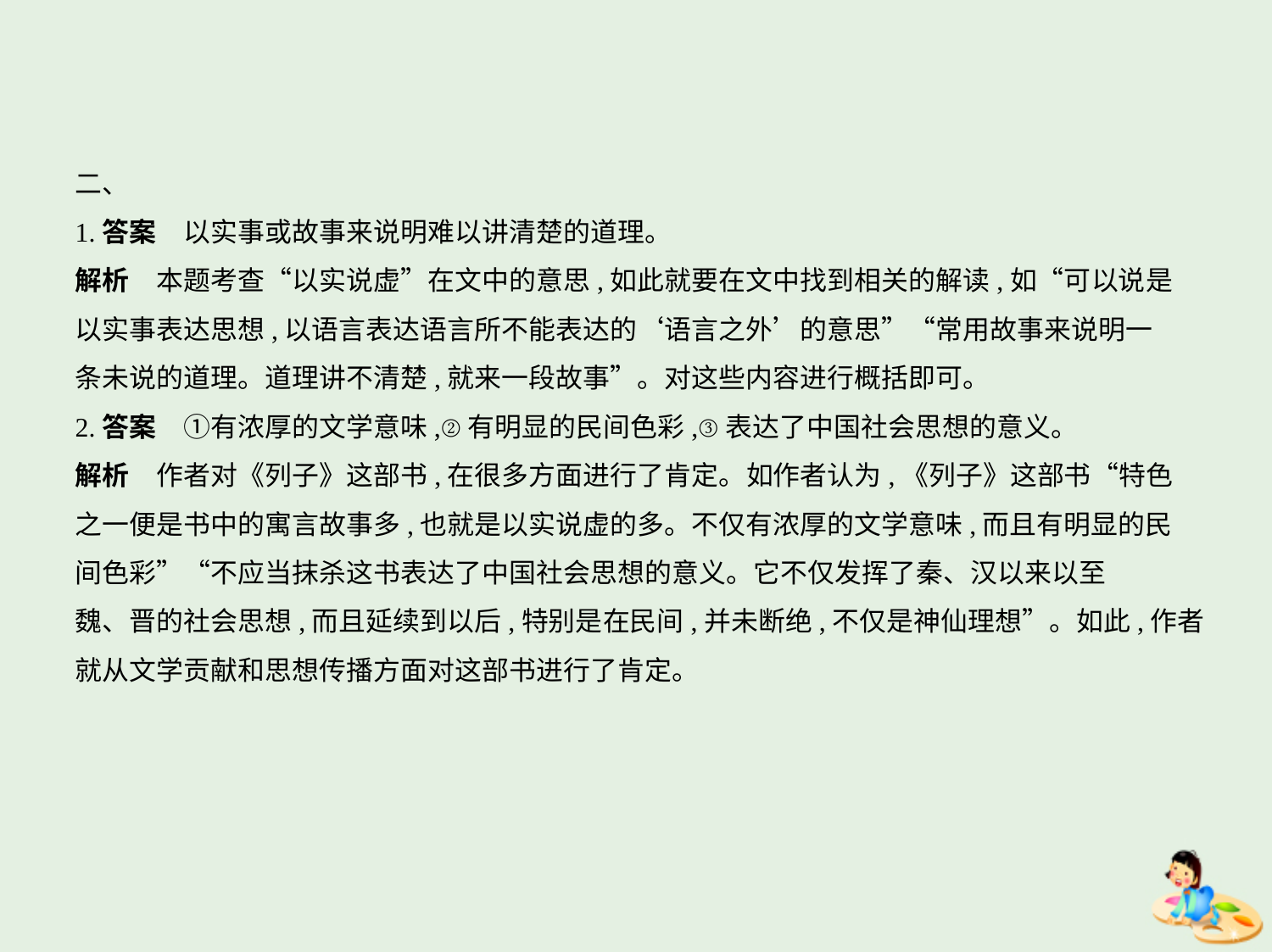

二、
1.答案　以实事或故事来说明难以讲清楚的道理。
解析　本题考查“以实说虚”在文中的意思,如此就要在文中找到相关的解读,如“可以说是
以实事表达思想,以语言表达语言所不能表达的‘语言之外’的意思”“常用故事来说明一
条未说的道理。道理讲不清楚,就来一段故事”。对这些内容进行概括即可。
2.答案　①有浓厚的文学意味,②有明显的民间色彩,③表达了中国社会思想的意义。
解析　作者对《列子》这部书,在很多方面进行了肯定。如作者认为,《列子》这部书“特色
之一便是书中的寓言故事多,也就是以实说虚的多。不仅有浓厚的文学意味,而且有明显的民
间色彩”“不应当抹杀这书表达了中国社会思想的意义。它不仅发挥了秦、汉以来以至
魏、晋的社会思想,而且延续到以后,特别是在民间,并未断绝,不仅是神仙理想”。如此,作者
就从文学贡献和思想传播方面对这部书进行了肯定。